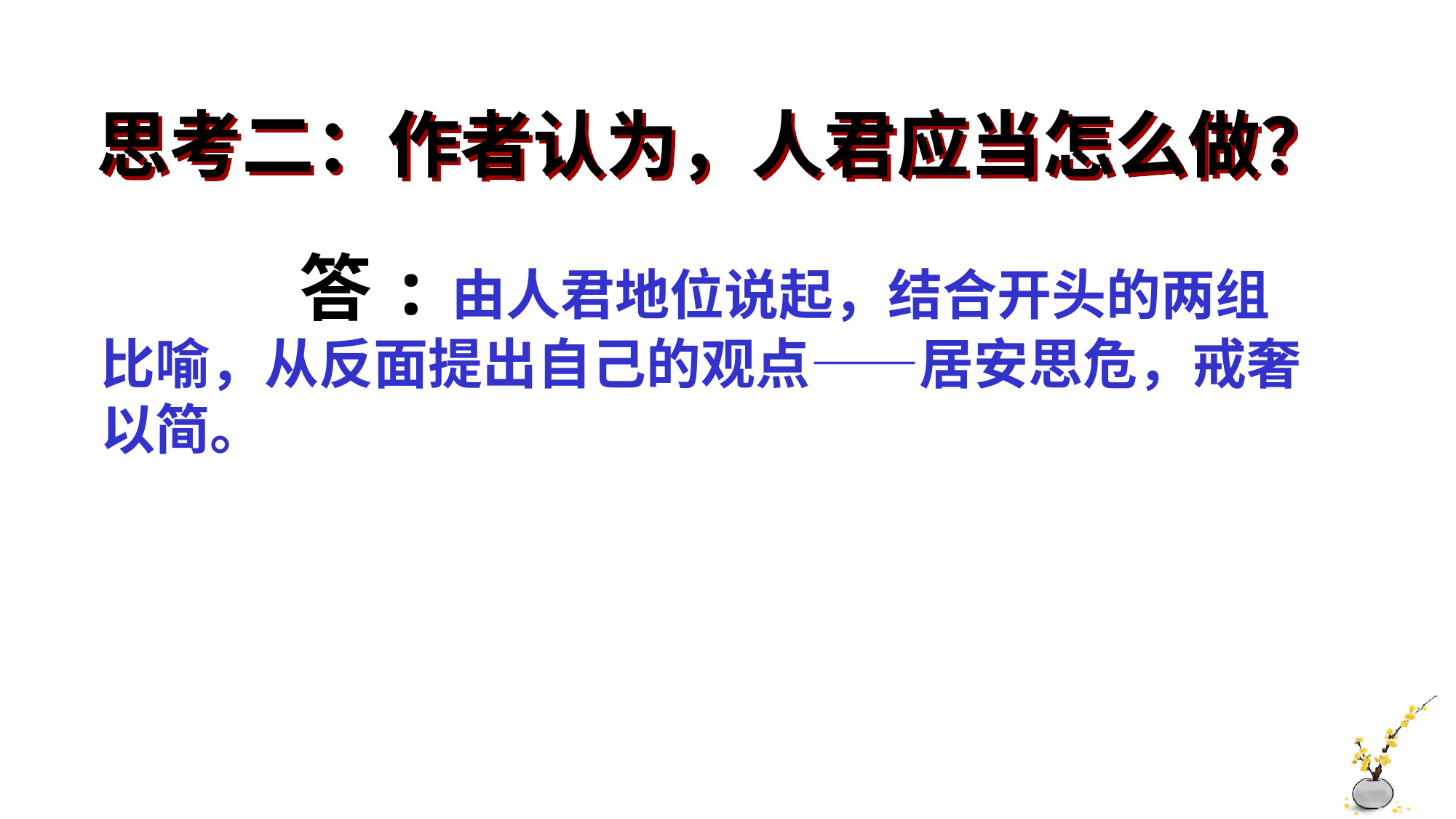

思考二：作者认为，人君应当怎么做？
                         答:由人君地位说起，结合开头的两组比喻，从反面提出自己的观点——居安思危，戒奢以简。